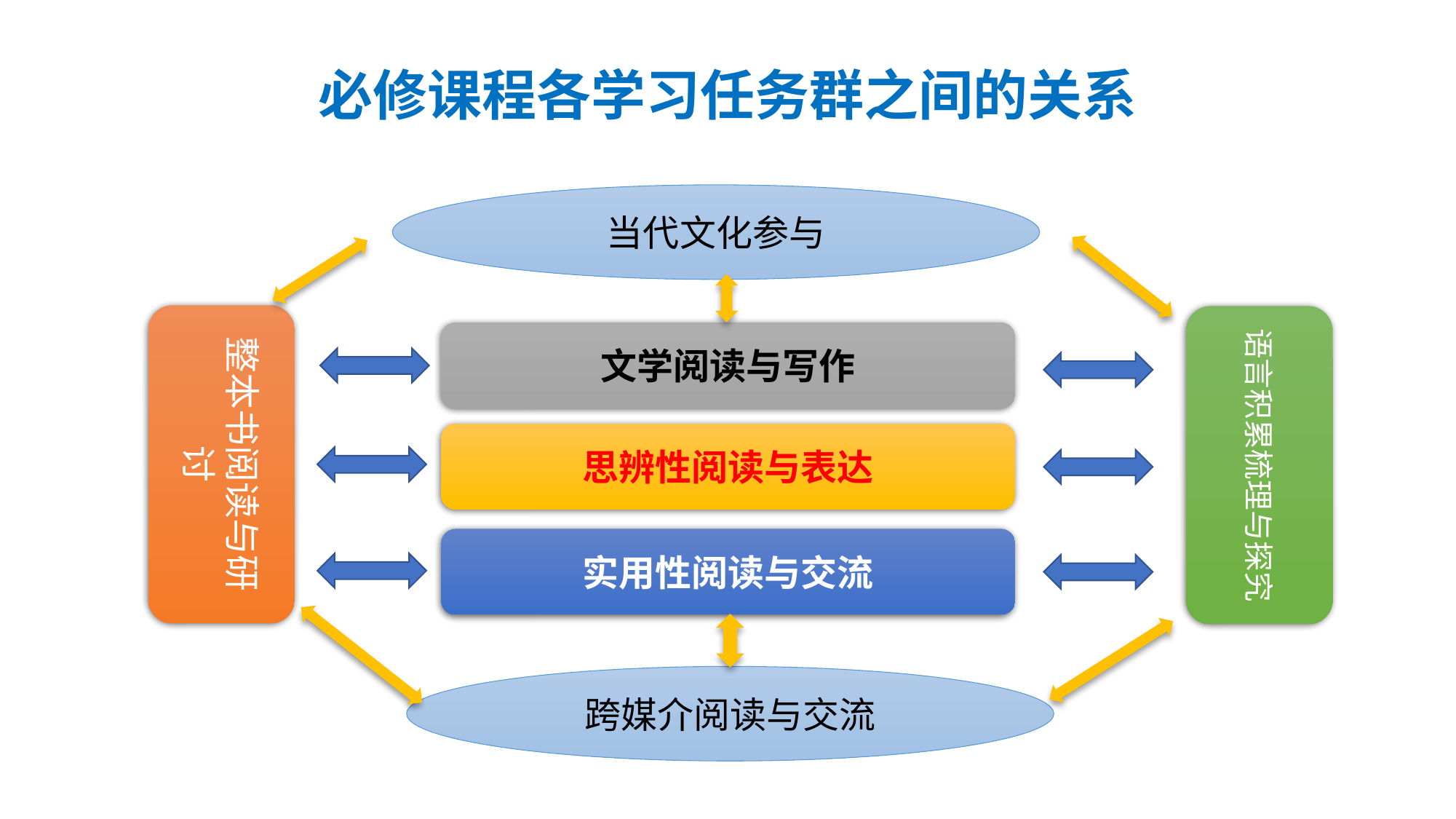

# 必修课程各学习任务群之间的关系
当代文化参与

整本书阅读与研讨
语言积累梳理与探究
文学阅读与写作

思辨性阅读与表达

实用性阅读与交流

跨媒介阅读与交流